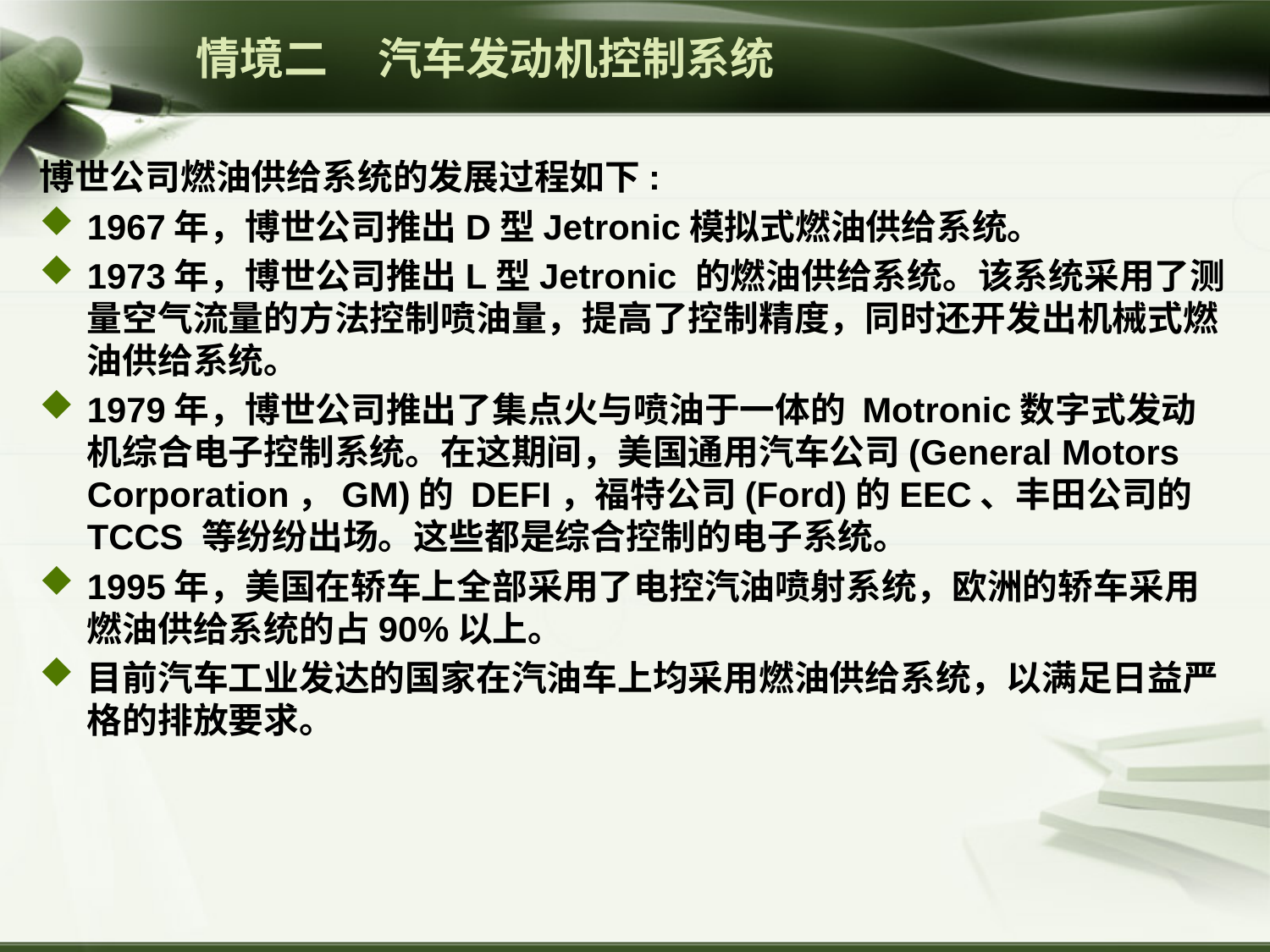

情境二     汽车发动机控制系统
博世公司燃油供给系统的发展过程如下:
1967年，博世公司推出D型Jetronic模拟式燃油供给系统。
1973年，博世公司推出L型Jetronic 的燃油供给系统。该系统采用了测量空气流量的方法控制喷油量，提高了控制精度，同时还开发出机械式燃油供给系统。
1979年，博世公司推出了集点火与喷油于一体的 Motronic数字式发动机综合电子控制系统。在这期间，美国通用汽车公司(General Motors Corporation，GM)的 DEFI，福特公司(Ford)的EEC、丰田公司的TCCS 等纷纷出场。这些都是综合控制的电子系统。
1995年，美国在轿车上全部采用了电控汽油喷射系统，欧洲的轿车采用燃油供给系统的占90%以上。
目前汽车工业发达的国家在汽油车上均采用燃油供给系统，以满足日益严格的排放要求。